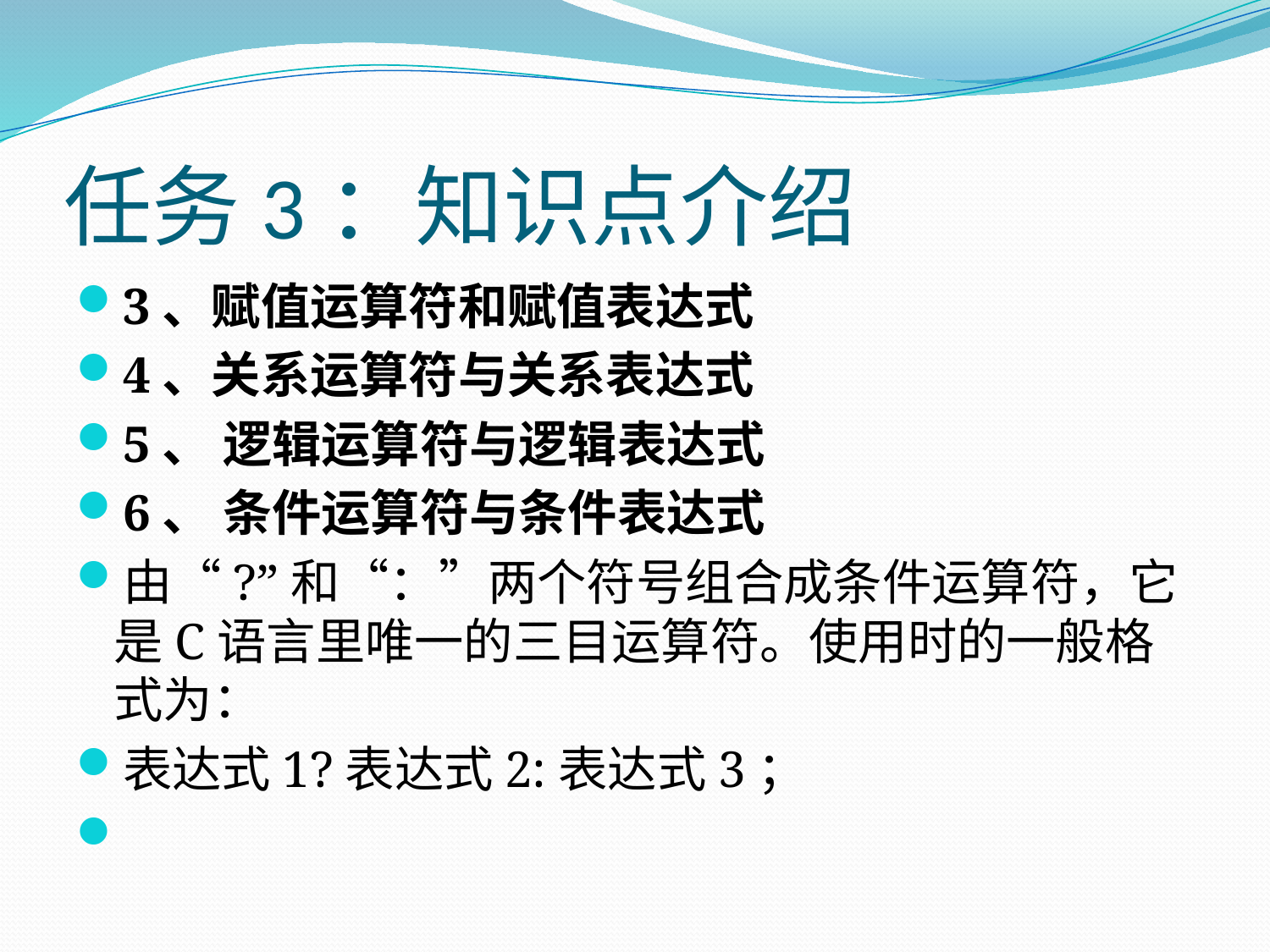

# 任务3：知识点介绍
3、赋值运算符和赋值表达式
4、关系运算符与关系表达式
5、 逻辑运算符与逻辑表达式
6、 条件运算符与条件表达式
由“?”和“：”两个符号组合成条件运算符，它是C语言里唯一的三目运算符。使用时的一般格式为：
表达式1?表达式2:表达式3；